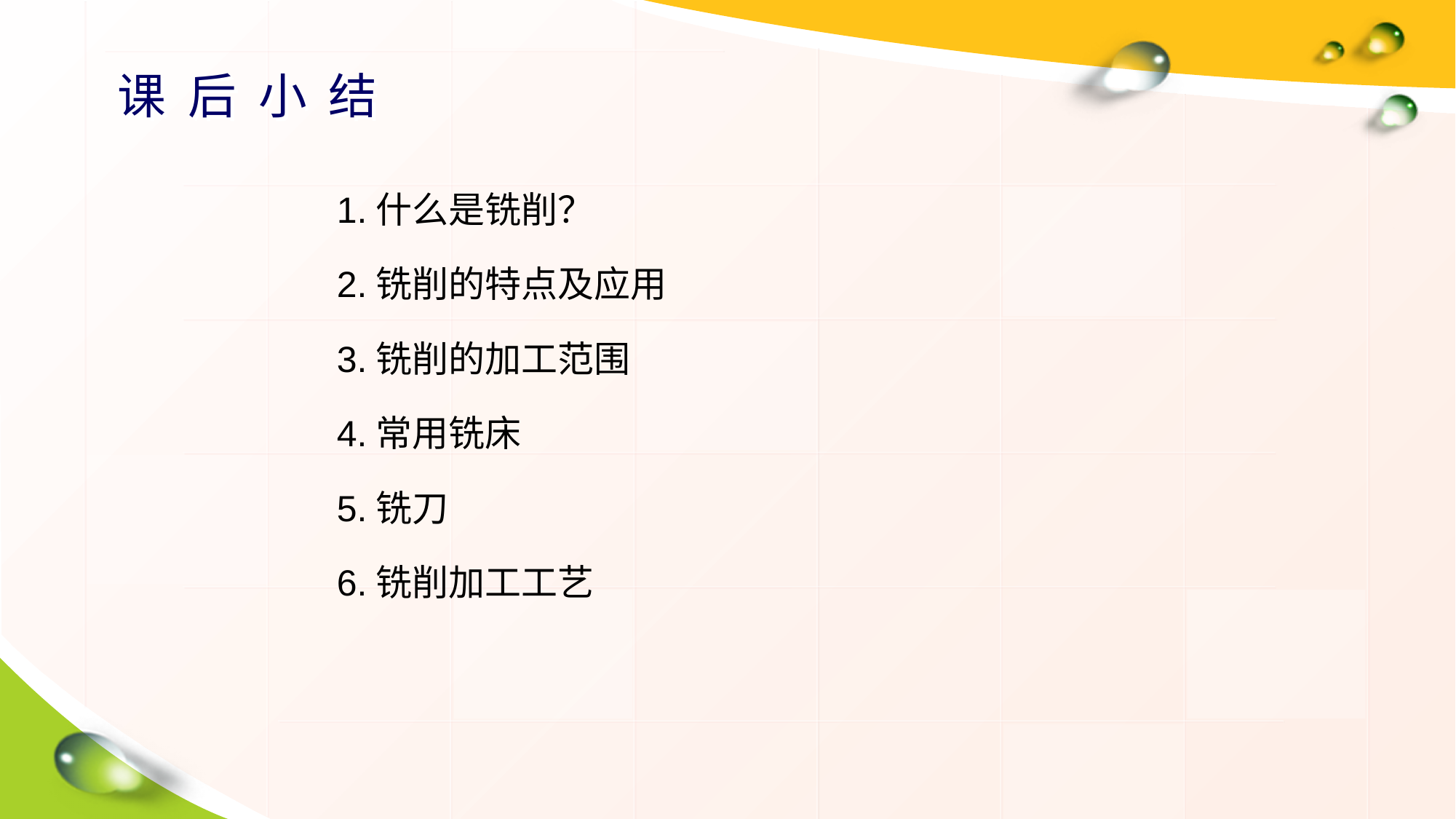

# 课  后  小  结
1.什么是铣削？
2.铣削的特点及应用
3.铣削的加工范围
4.常用铣床
5.铣刀
6.铣削加工工艺